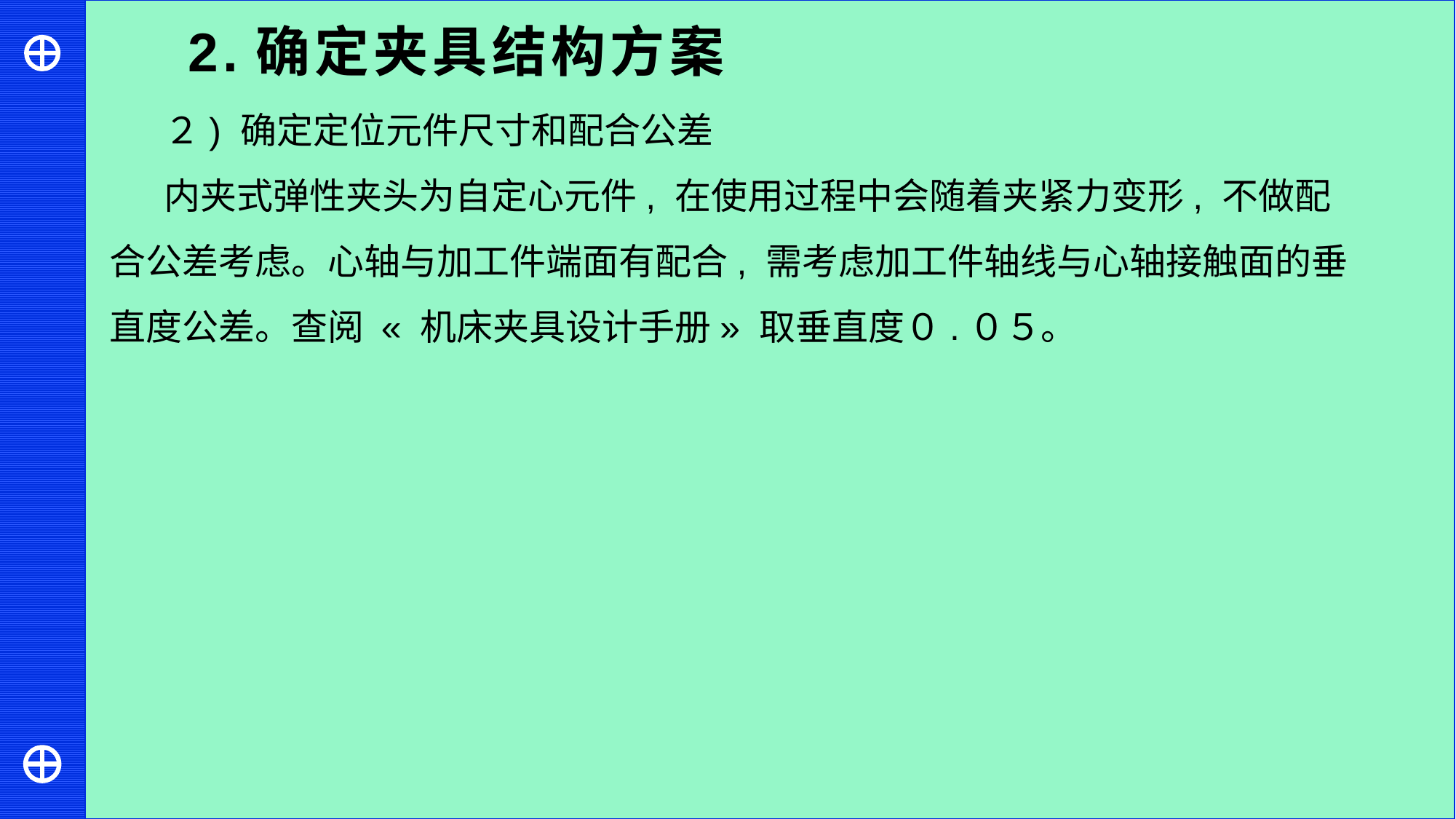

2.确定夹具结构方案
２) 确定定位元件尺寸和配合公差
内夹式弹性夹头为自定心元件, 在使用过程中会随着夹紧力变形, 不做配合公差考虑。心轴与加工件端面有配合, 需考虑加工件轴线与心轴接触面的垂直度公差。查阅 « 机床夹具设计手册» 取垂直度０.０５。